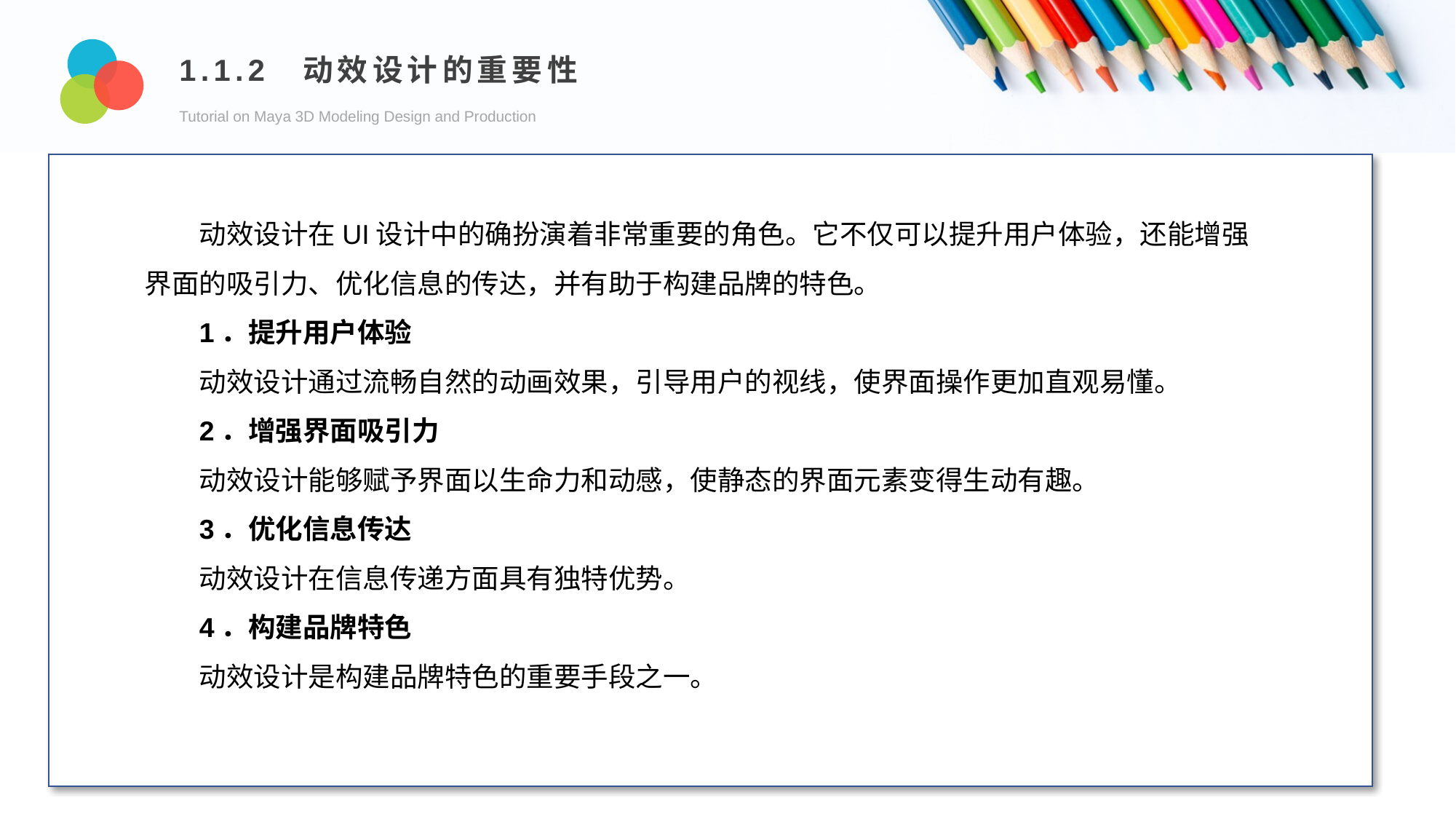

1.1.2  动效设计的重要性
Tutorial on Maya 3D Modeling Design and Production
Design and Production
动效设计在UI设计中的确扮演着非常重要的角色。它不仅可以提升用户体验，还能增强界面的吸引力、优化信息的传达，并有助于构建品牌的特色。
1．提升用户体验
动效设计通过流畅自然的动画效果，引导用户的视线，使界面操作更加直观易懂。
2．增强界面吸引力
动效设计能够赋予界面以生命力和动感，使静态的界面元素变得生动有趣。
3．优化信息传达
动效设计在信息传递方面具有独特优势。
4．构建品牌特色
动效设计是构建品牌特色的重要手段之一。